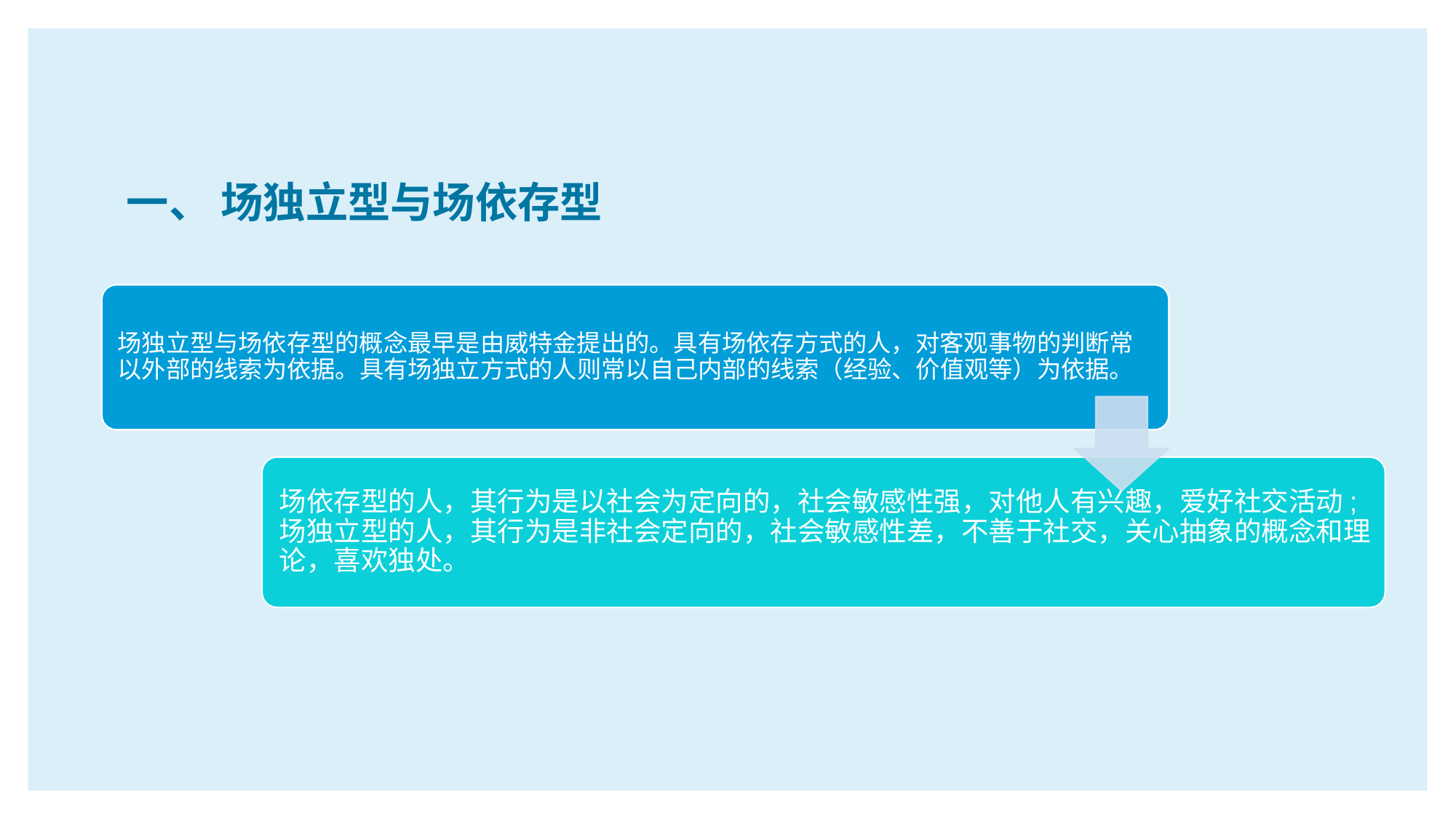

一、 场独立型与场依存型
场独立型与场依存型的概念最早是由威特金提出的。具有场依存方式的人，对客观事物的判断常以外部的线索为依据。具有场独立方式的人则常以自己内部的线索（经验、价值观等）为依据。
场依存型的人，其行为是以社会为定向的，社会敏感性强，对他人有兴趣，爱好社交活动;场独立型的人，其行为是非社会定向的，社会敏感性差，不善于社交，关心抽象的概念和理论，喜欢独处。